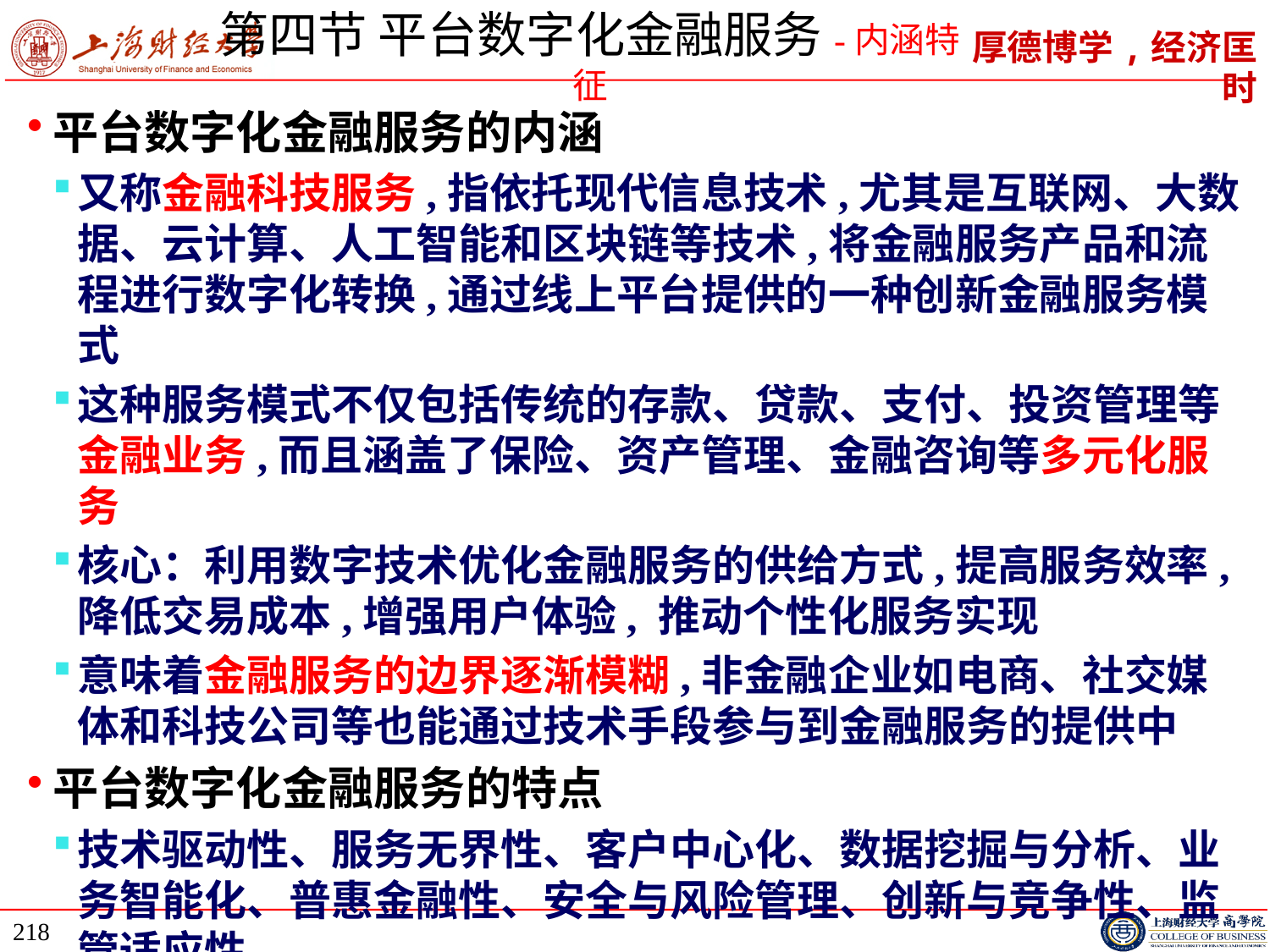

# 第四节 平台数字化金融服务-内涵特征
平台数字化金融服务的内涵
又称金融科技服务,指依托现代信息技术,尤其是互联网、大数据、云计算、人工智能和区块链等技术,将金融服务产品和流程进行数字化转换,通过线上平台提供的一种创新金融服务模式
这种服务模式不仅包括传统的存款、贷款、支付、投资管理等金融业务,而且涵盖了保险、资产管理、金融咨询等多元化服务
核心：利用数字技术优化金融服务的供给方式,提高服务效率,降低交易成本,增强用户体验, 推动个性化服务实现
意味着金融服务的边界逐渐模糊,非金融企业如电商、社交媒体和科技公司等也能通过技术手段参与到金融服务的提供中
平台数字化金融服务的特点
技术驱动性、服务无界性、客户中心化、数据挖掘与分析、业务智能化、普惠金融性、安全与风险管理、创新与竞争性、监管适应性

218